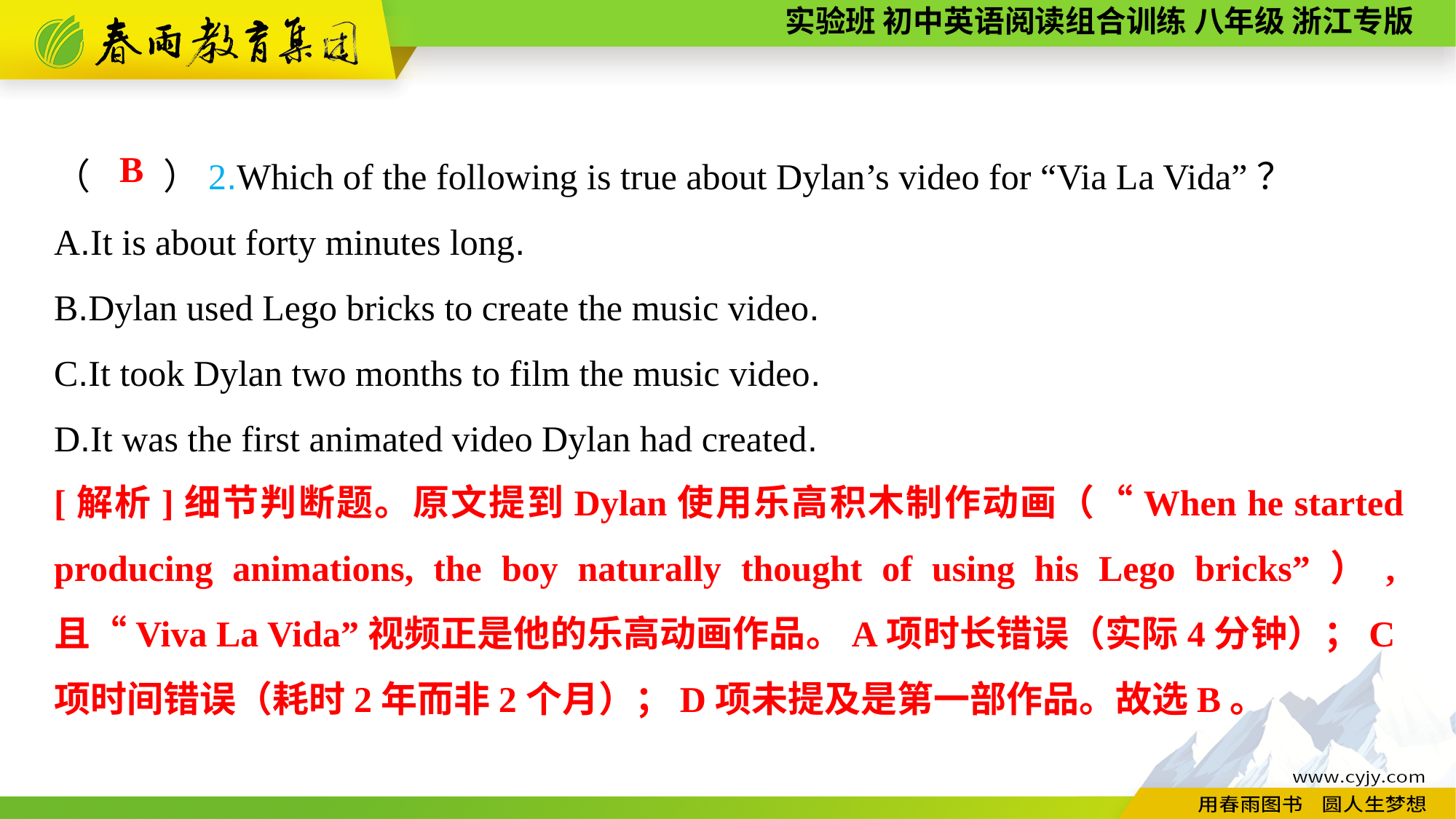

（　　）2.Which of the following is true about Dylan’s video for “Via La Vida”？
A.It is about forty minutes long.
B.Dylan used Lego bricks to create the music video.
C.It took Dylan two months to film the music video.
D.It was the first animated video Dylan had created.
B
[解析]细节判断题。原文提到Dylan使用乐高积木制作动画（“When he started producing animations, the boy naturally thought of using his Lego bricks”）,且“Viva La Vida”视频正是他的乐高动画作品。A项时长错误（实际4分钟）；C项时间错误（耗时2年而非2个月）；D项未提及是第一部作品。故选B。